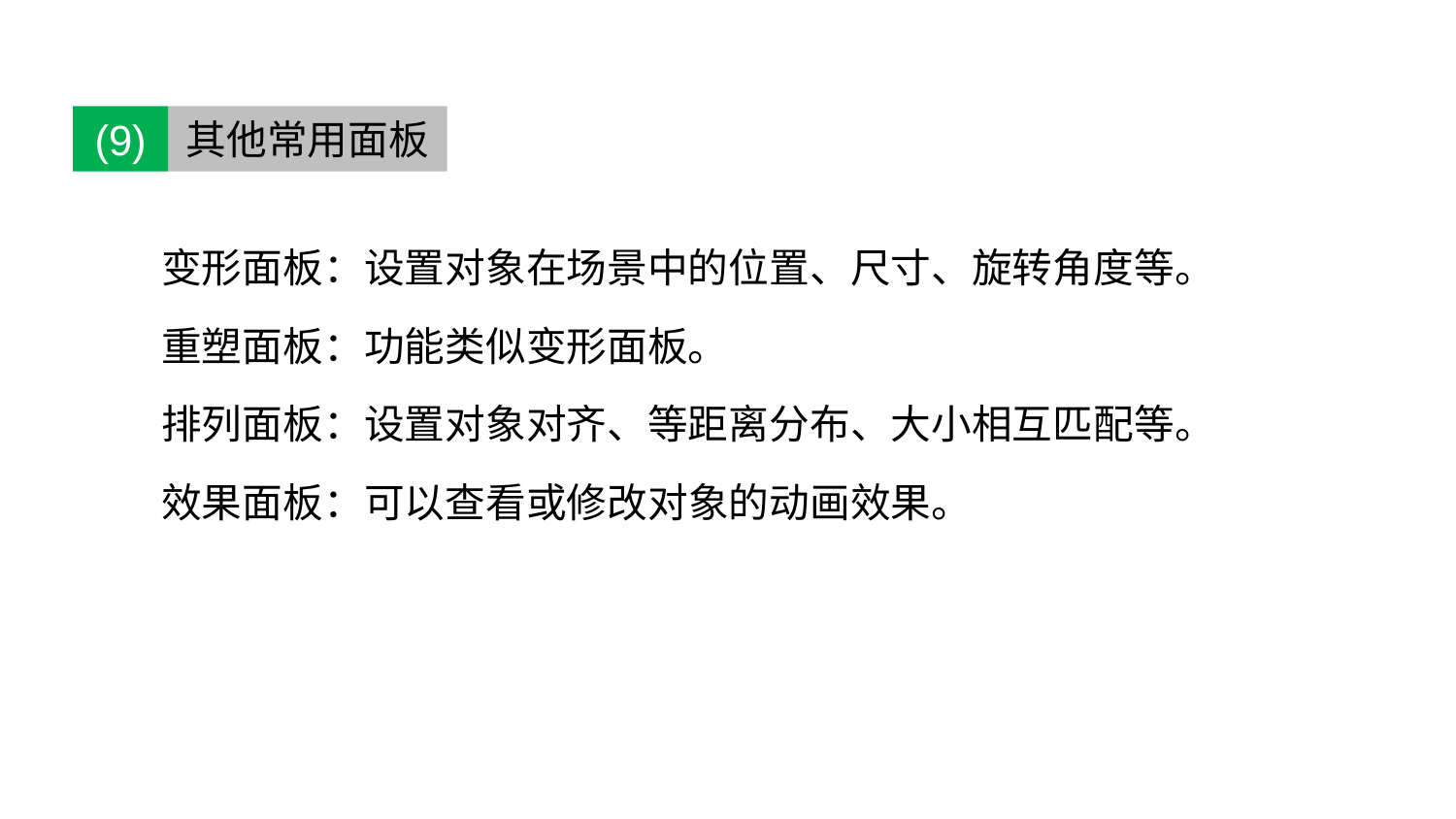

(9)
其他常用面板
变形面板：设置对象在场景中的位置、尺寸、旋转角度等。
重塑面板：功能类似变形面板。
排列面板：设置对象对齐、等距离分布、大小相互匹配等。
效果面板：可以查看或修改对象的动画效果。